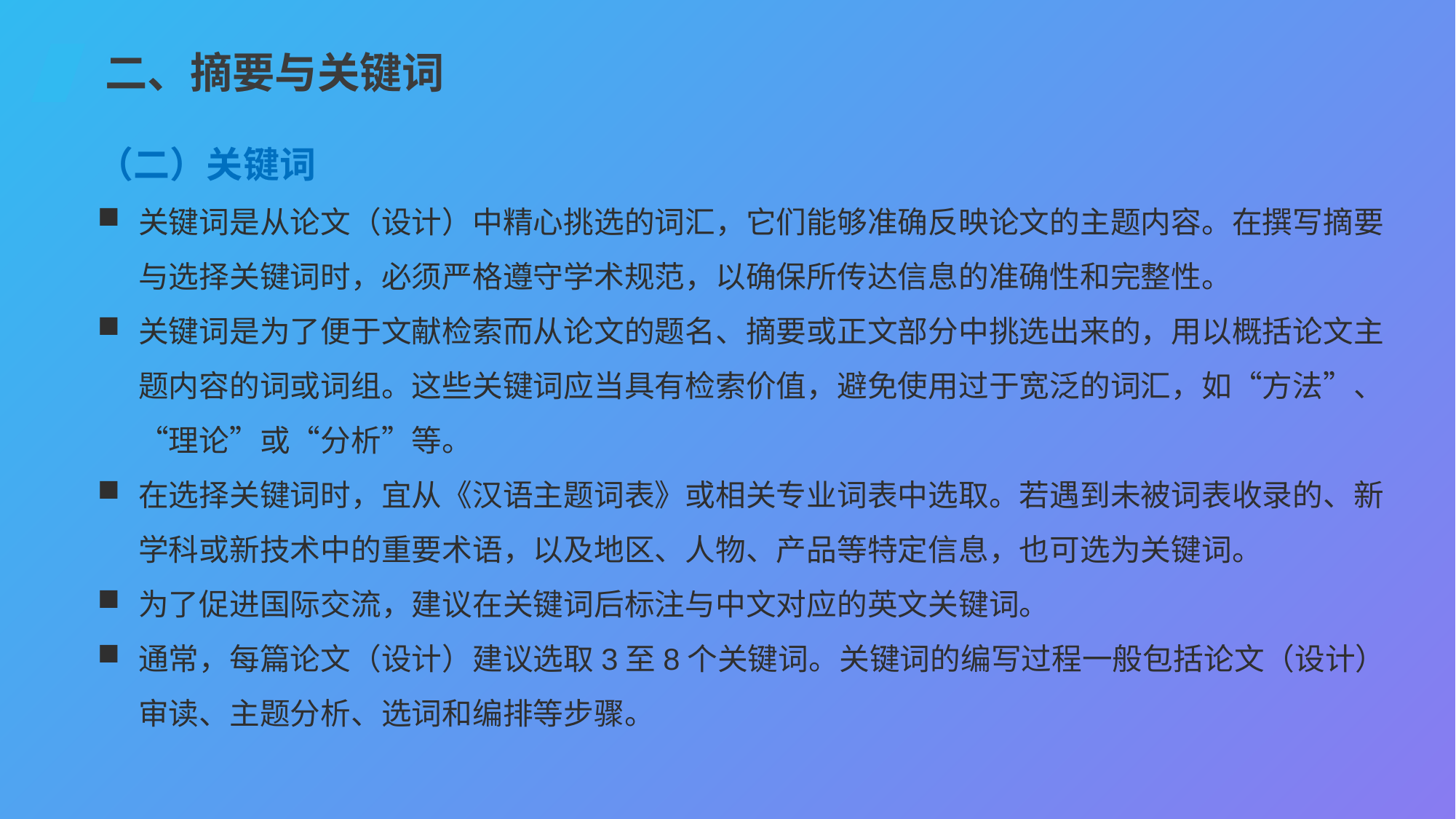

二、摘要与关键词
（二）关键词
关键词是从论文（设计）中精心挑选的词汇，它们能够准确反映论文的主题内容。在撰写摘要与选择关键词时，必须严格遵守学术规范，以确保所传达信息的准确性和完整性。
关键词是为了便于文献检索而从论文的题名、摘要或正文部分中挑选出来的，用以概括论文主题内容的词或词组。这些关键词应当具有检索价值，避免使用过于宽泛的词汇，如“方法”、“理论”或“分析”等。
在选择关键词时，宜从《汉语主题词表》或相关专业词表中选取。若遇到未被词表收录的、新学科或新技术中的重要术语，以及地区、人物、产品等特定信息，也可选为关键词。
为了促进国际交流，建议在关键词后标注与中文对应的英文关键词。
通常，每篇论文（设计）建议选取3至8个关键词。关键词的编写过程一般包括论文（设计）审读、主题分析、选词和编排等步骤。